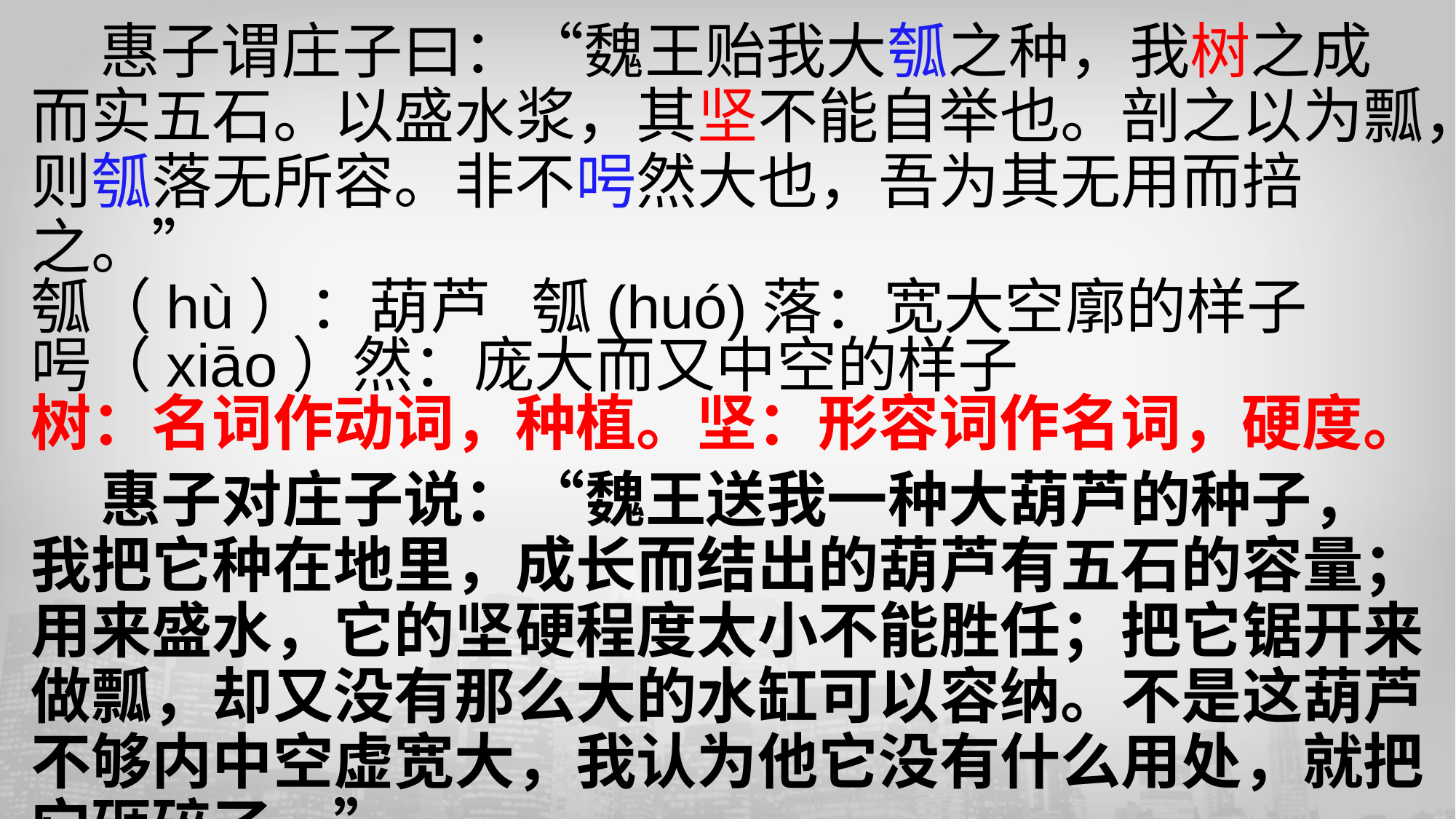

惠子谓庄子曰：“魏王贻我大瓠之种，我树之成而实五石。以盛水浆，其坚不能自举也。剖之以为瓢，则瓠落无所容。非不呺然大也，吾为其无用而掊之。”
瓠（hù）：葫芦   瓠(huó)落：宽大空廓的样子
呺（xiāo）然：庞大而又中空的样子
树：名词作动词，种植。坚：形容词作名词，硬度。
    惠子对庄子说：“魏王送我一种大葫芦的种子，我把它种在地里，成长而结出的葫芦有五石的容量；用来盛水，它的坚硬程度太小不能胜任；把它锯开来做瓢，却又没有那么大的水缸可以容纳。不是这葫芦不够内中空虚宽大，我认为他它没有什么用处，就把它砸碎了。”